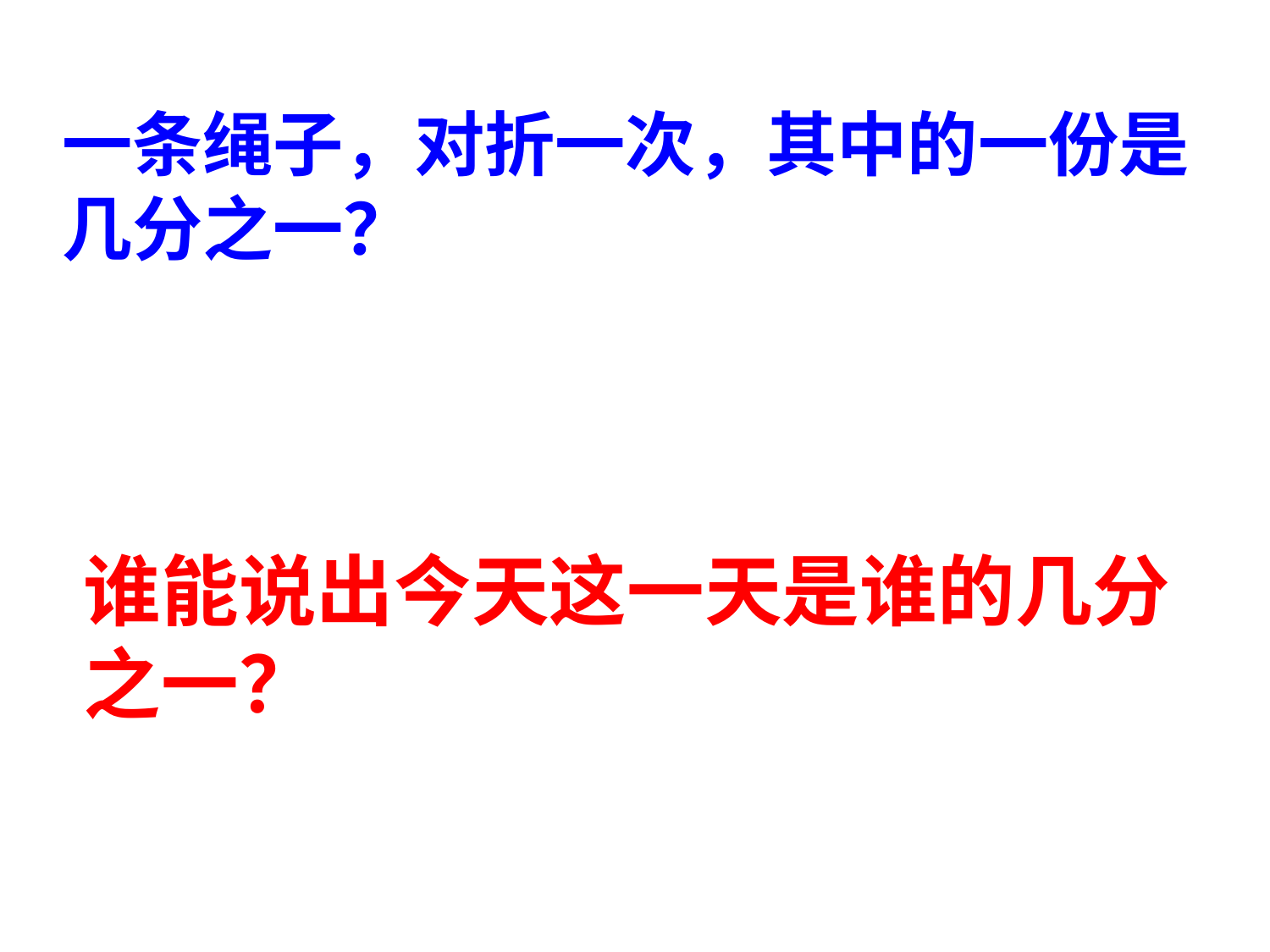

一条绳子，对折一次，其中的一份是
几分之一？
谁能说出今天这一天是谁的几分
之一？